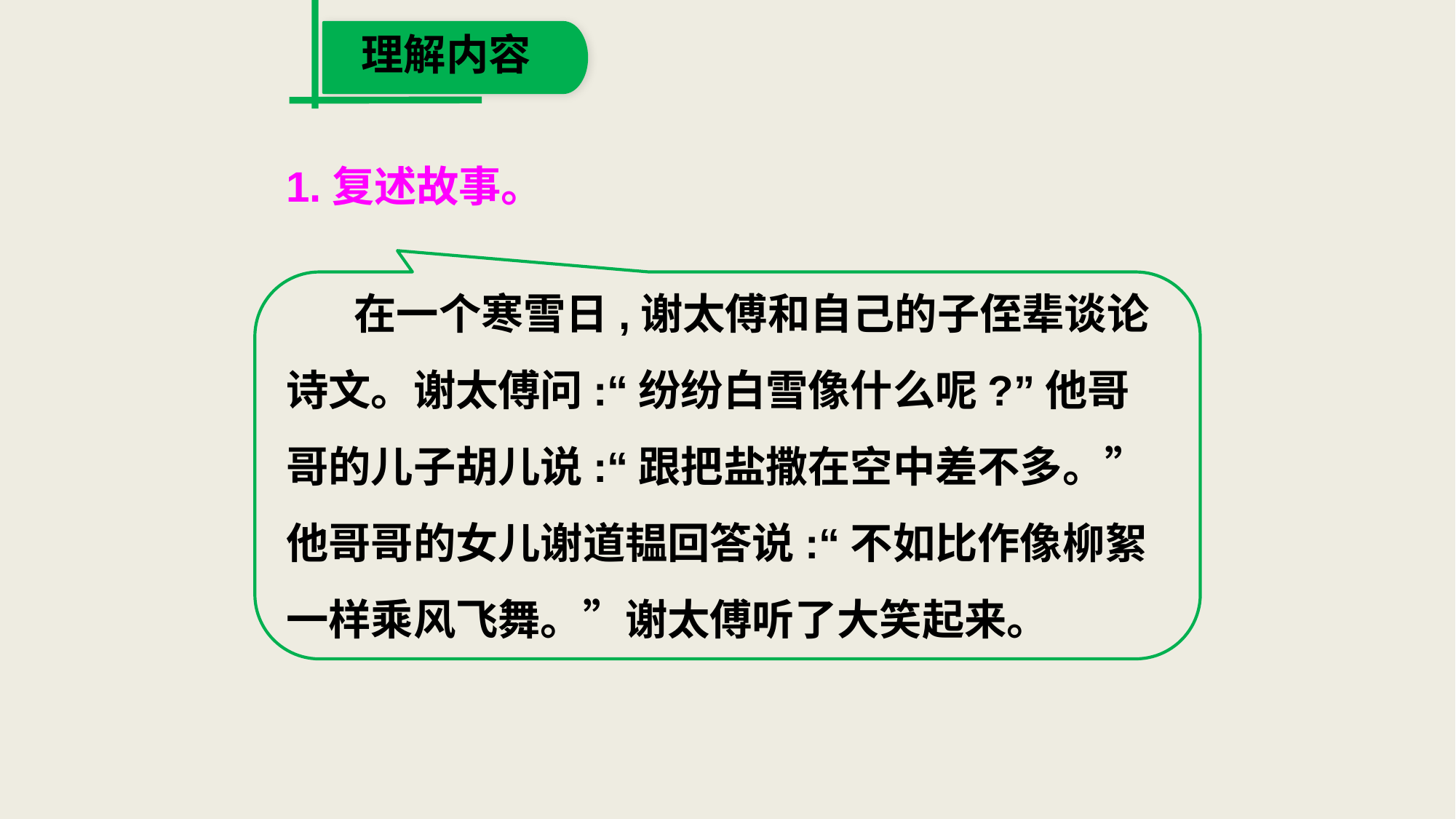

理解内容

1.复述故事。

      在一个寒雪日,谢太傅和自己的子侄辈谈论
诗文。谢太傅问:“纷纷白雪像什么呢?”他哥
哥的儿子胡儿说:“跟把盐撒在空中差不多。”
他哥哥的女儿谢道韫回答说:“不如比作像柳絮
一样乘风飞舞。”谢太傅听了大笑起来。